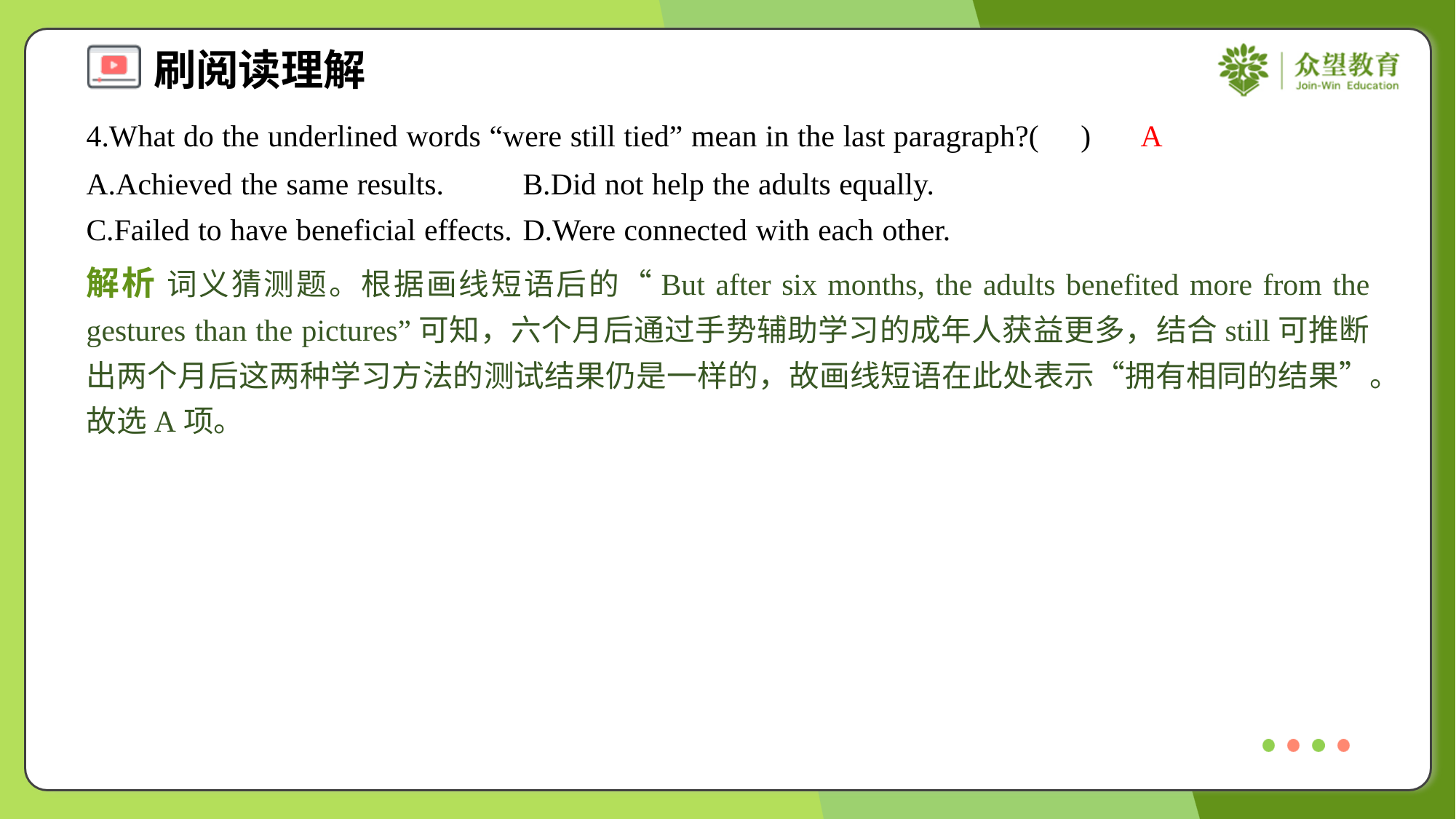

4.What do the underlined words “were still tied” mean in the last paragraph?(     )
A
A.Achieved the same results.	B.Did not help the adults equally.
C.Failed to have beneficial effects.	D.Were connected with each other.
解析 词义猜测题。根据画线短语后的“But after six months, the adults benefited more from the gestures than the pictures”可知，六个月后通过手势辅助学习的成年人获益更多，结合still可推断出两个月后这两种学习方法的测试结果仍是一样的，故画线短语在此处表示“拥有相同的结果”。故选A项。